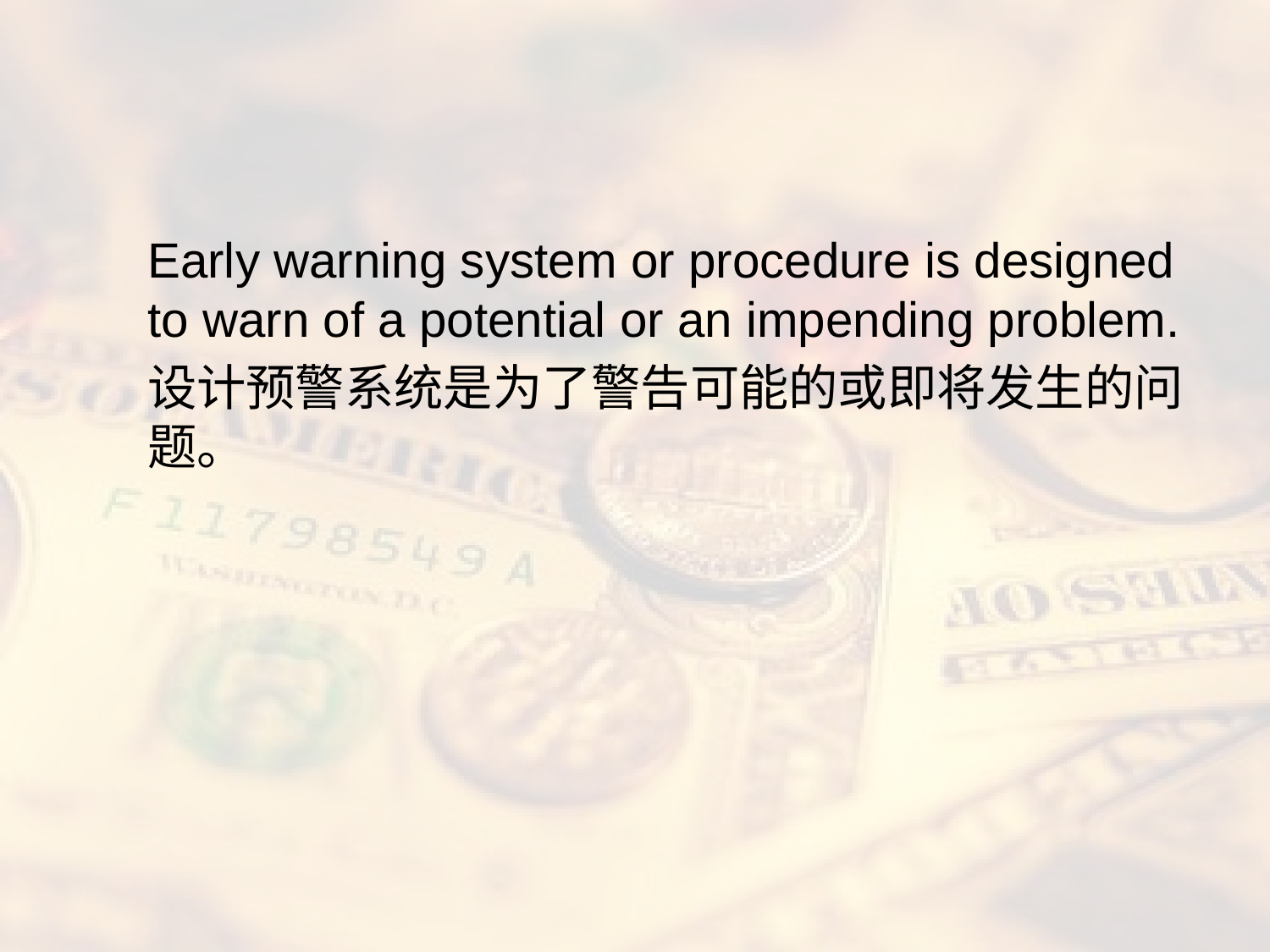

#
Early warning system or procedure is designed to warn of a potential or an impending problem.
设计预警系统是为了警告可能的或即将发生的问题。